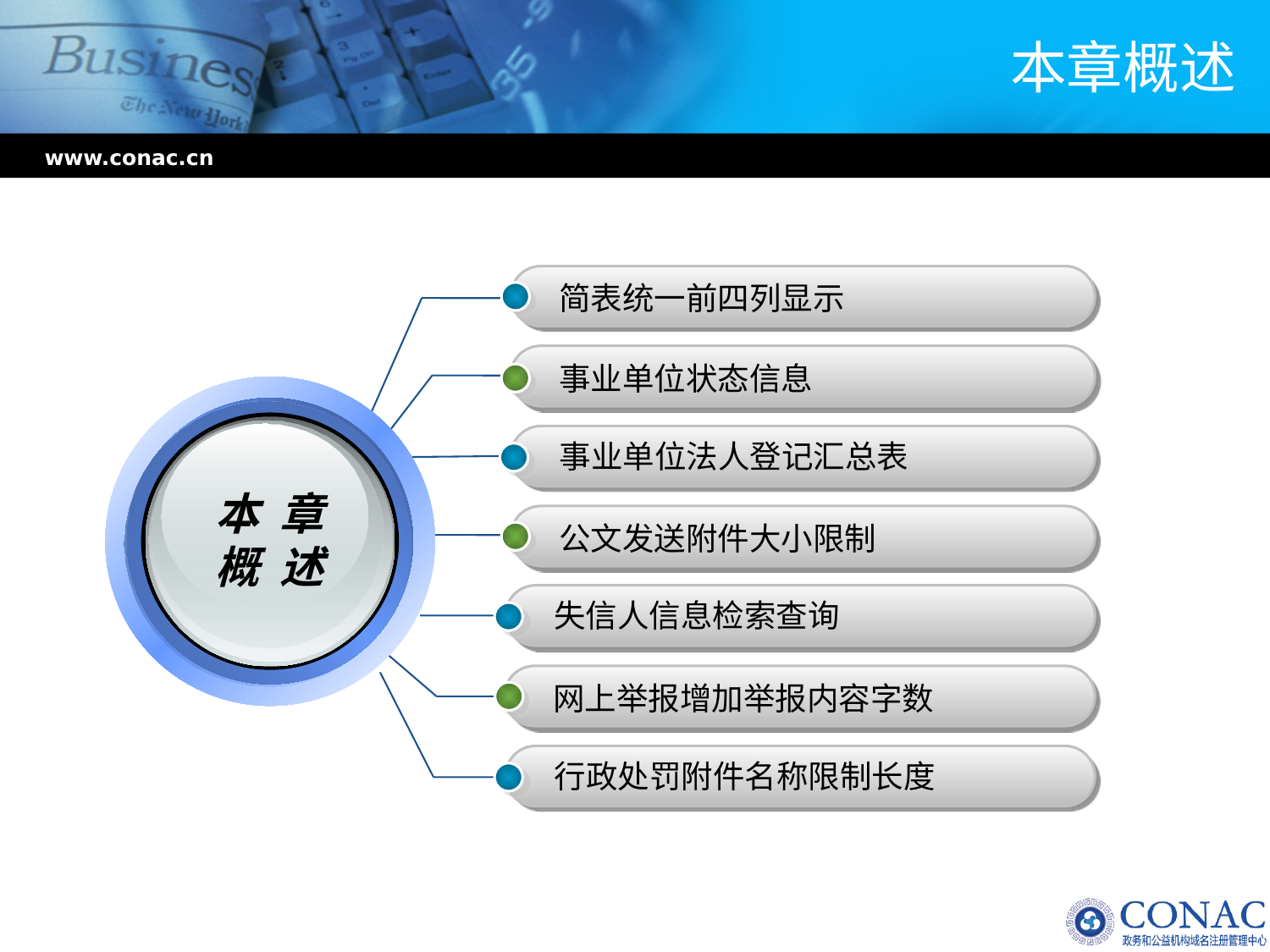

# 本章概述
www.conac.cn

简表统一前四列显示

事业单位状态信息

本  章
概  述

事业单位法人登记汇总表

公文发送附件大小限制

失信人信息检索查询

网上举报增加举报内容字数

行政处罚附件名称限制长度